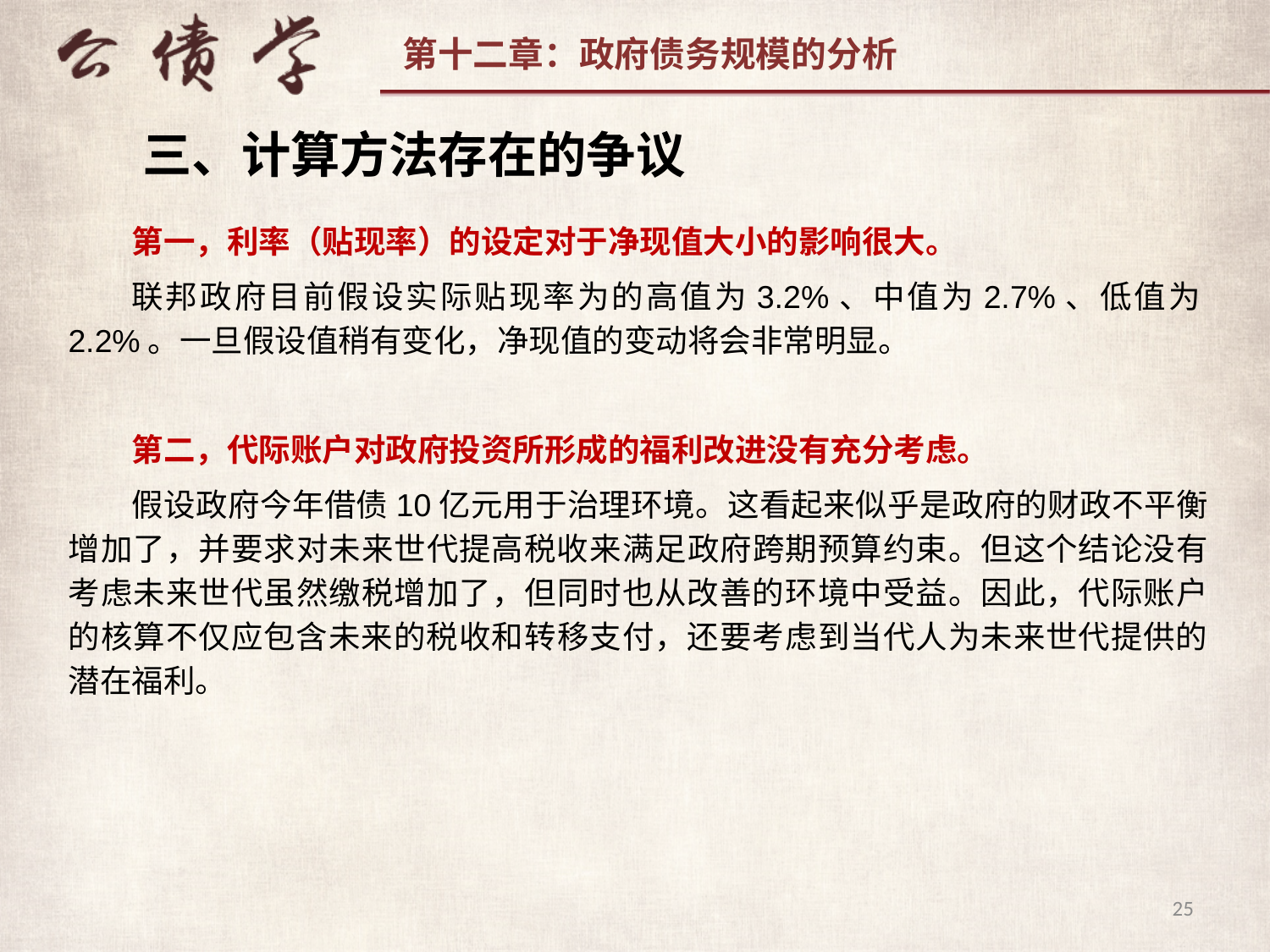

三、计算方法存在的争议
第一，利率（贴现率）的设定对于净现值大小的影响很大。
联邦政府目前假设实际贴现率为的高值为3.2%、中值为2.7%、低值为2.2%。一旦假设值稍有变化，净现值的变动将会非常明显。

第二，代际账户对政府投资所形成的福利改进没有充分考虑。
假设政府今年借债10亿元用于治理环境。这看起来似乎是政府的财政不平衡增加了，并要求对未来世代提高税收来满足政府跨期预算约束。但这个结论没有考虑未来世代虽然缴税增加了，但同时也从改善的环境中受益。因此，代际账户的核算不仅应包含未来的税收和转移支付，还要考虑到当代人为未来世代提供的潜在福利。
25